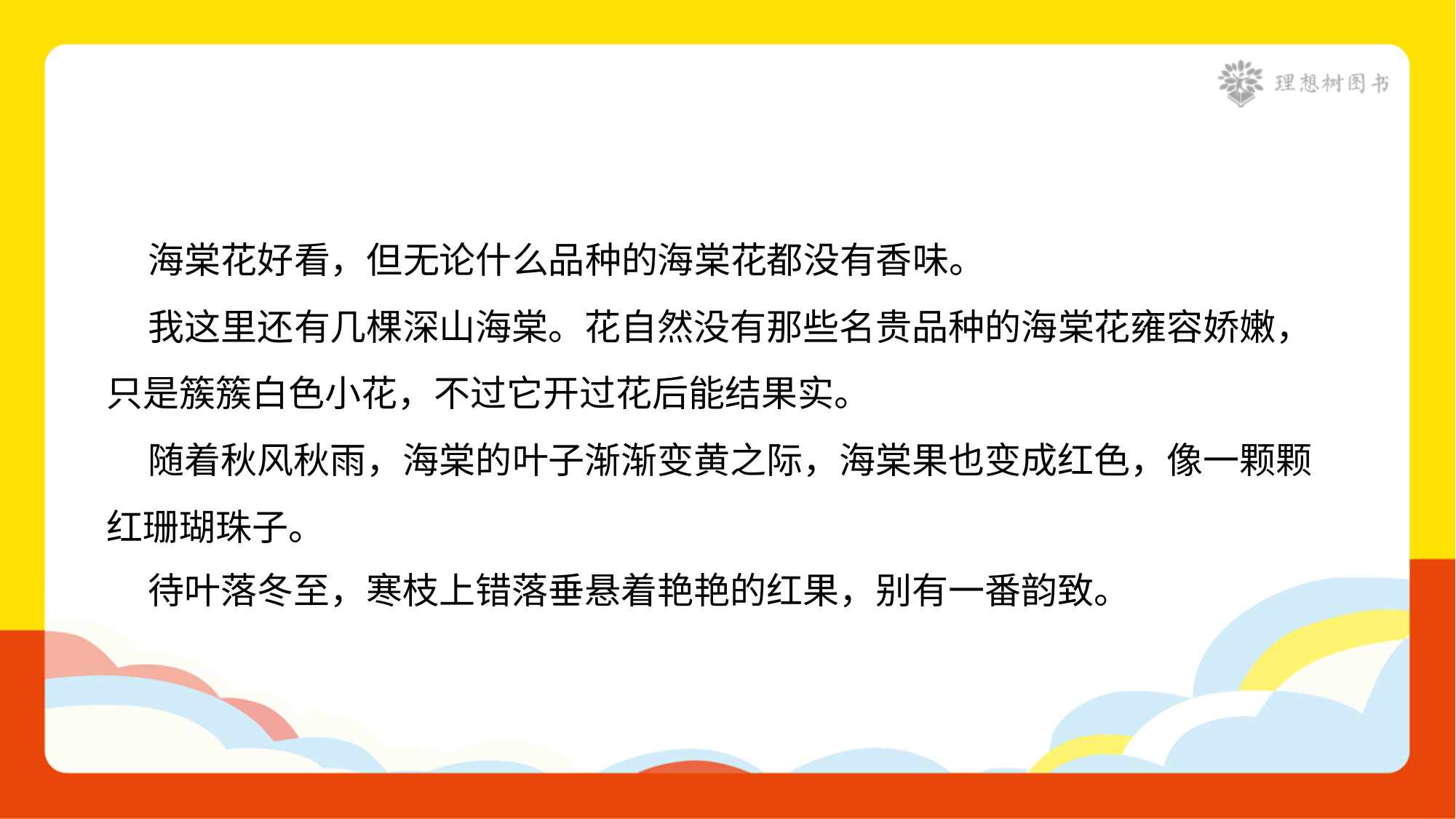

海棠花好看，但无论什么品种的海棠花都没有香味。
    我这里还有几棵深山海棠。花自然没有那些名贵品种的海棠花雍容娇嫩，
只是簇簇白色小花，不过它开过花后能结果实。
    随着秋风秋雨，海棠的叶子渐渐变黄之际，海棠果也变成红色，像一颗颗
红珊瑚珠子。
    待叶落冬至，寒枝上错落垂悬着艳艳的红果，别有一番韵致。